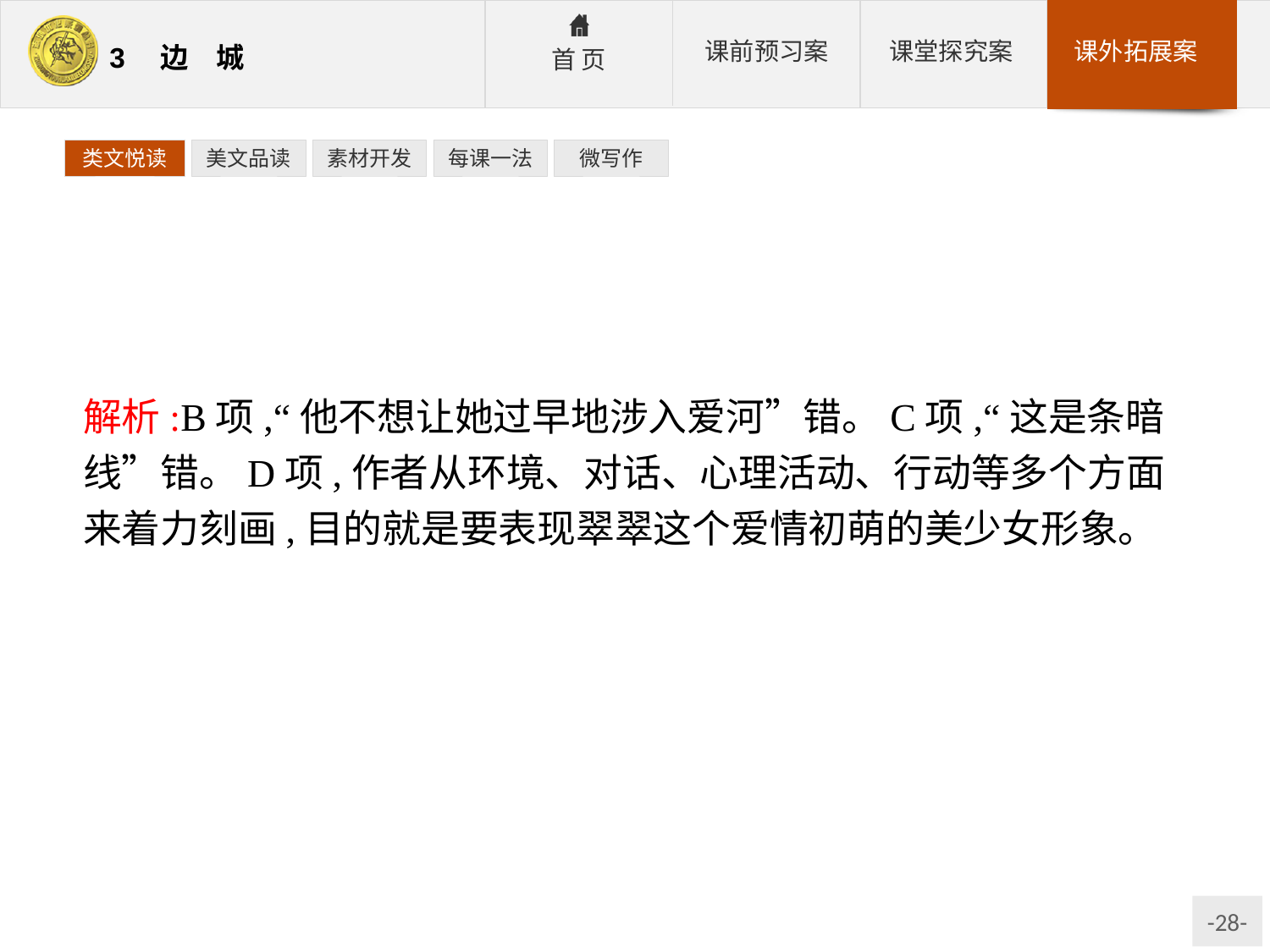

类文悦读
美文品读
素材开发
每课一法
微写作
解析:B项,“他不想让她过早地涉入爱河”错。C项,“这是条暗线”错。D项,作者从环境、对话、心理活动、行动等多个方面来着力刻画,目的就是要表现翠翠这个爱情初萌的美少女形象。
答案:AE